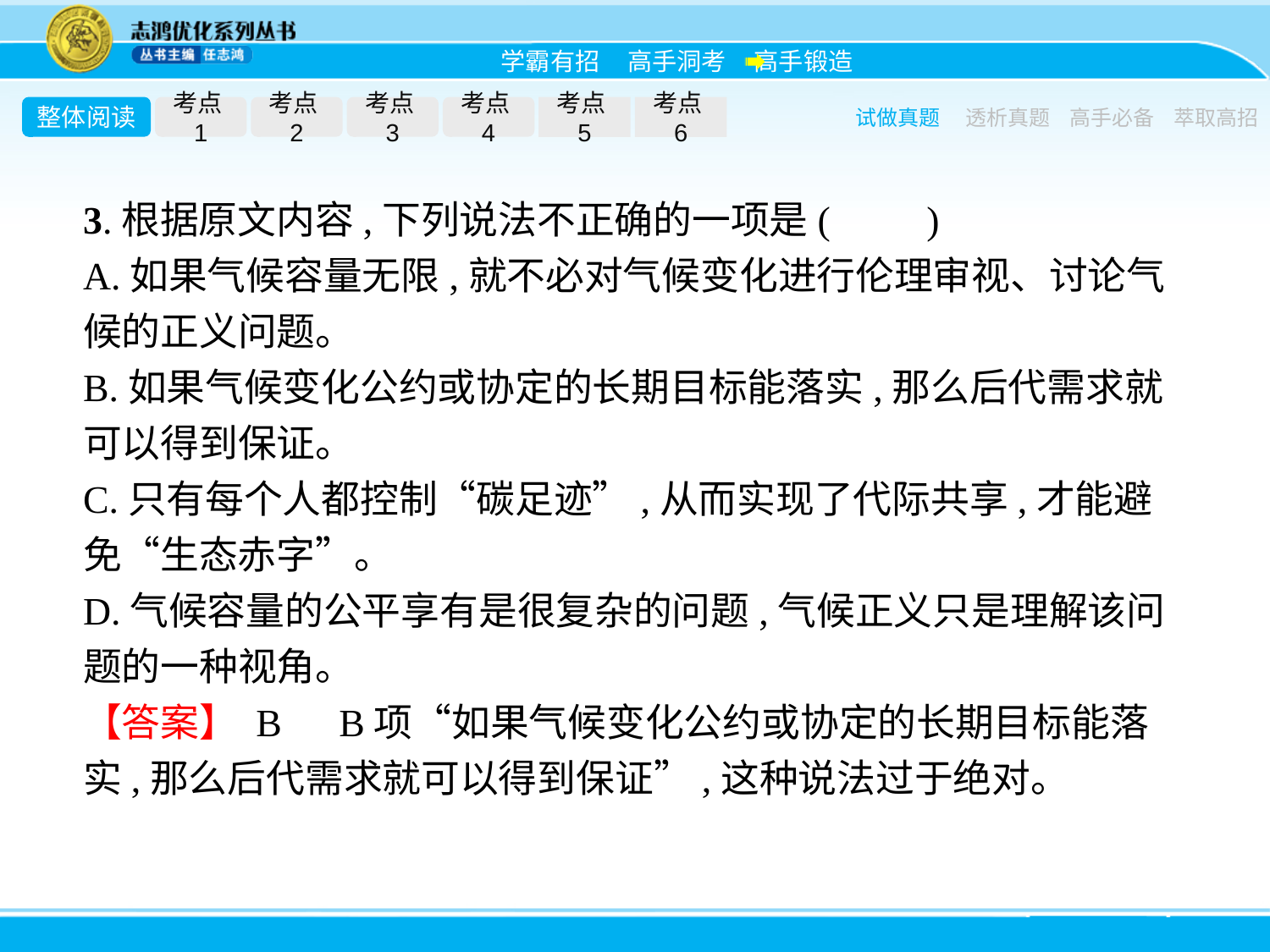

整体阅读
考点1
考点2
考点3
考点4
考点5
考点6
试做真题
透析真题
高手必备
萃取高招
3.根据原文内容,下列说法不正确的一项是(　　)
A.如果气候容量无限,就不必对气候变化进行伦理审视、讨论气候的正义问题。
B.如果气候变化公约或协定的长期目标能落实,那么后代需求就可以得到保证。
C.只有每个人都控制“碳足迹”,从而实现了代际共享,才能避免“生态赤字”。
D.气候容量的公平享有是很复杂的问题,气候正义只是理解该问题的一种视角。
【答案】 B　B项“如果气候变化公约或协定的长期目标能落实,那么后代需求就可以得到保证”,这种说法过于绝对。